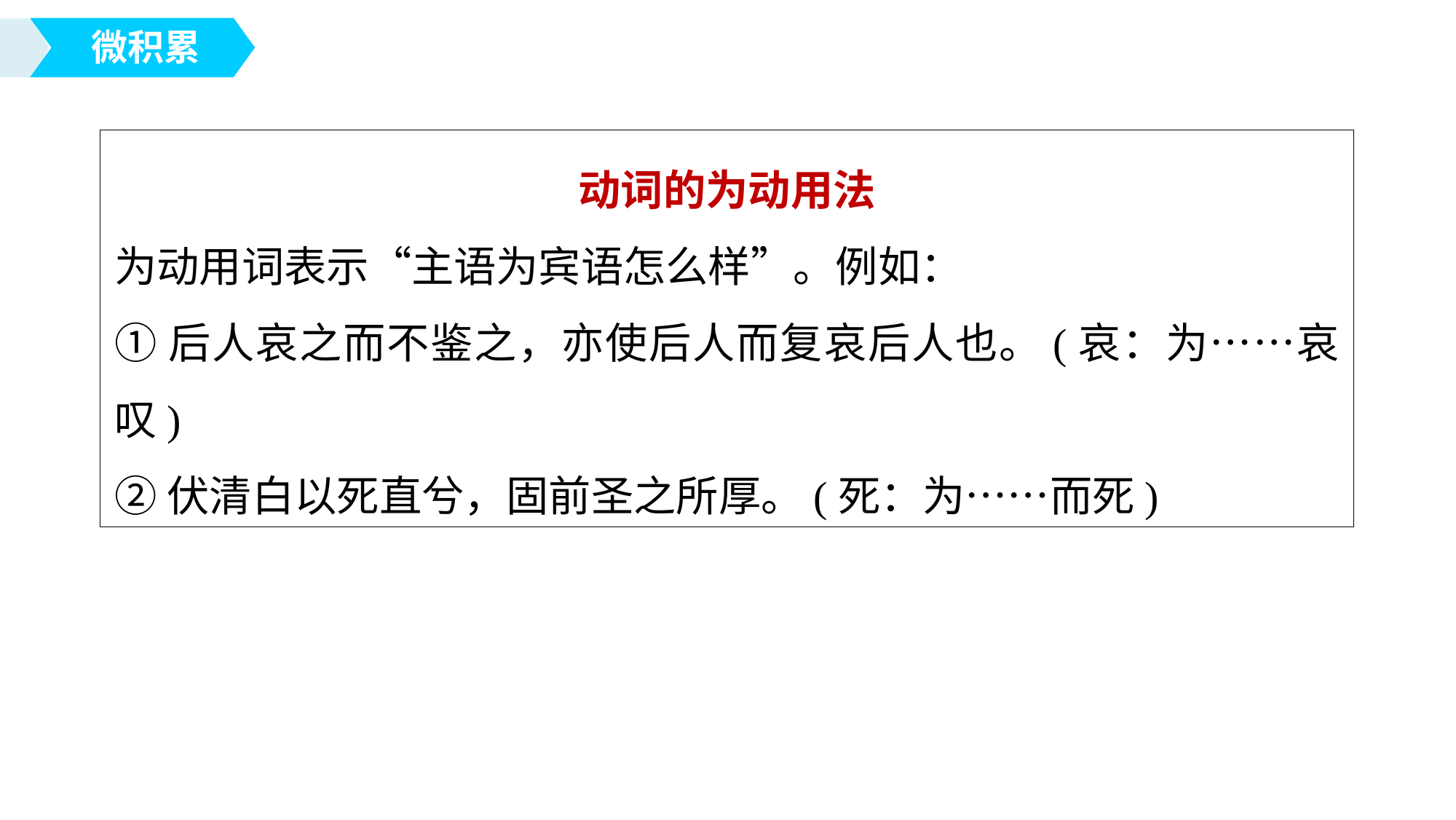

微积累

动词的为动用法
为动用词表示“主语为宾语怎么样”。例如：
①后人哀之而不鉴之，亦使后人而复哀后人也。(哀：为……哀叹)
②伏清白以死直兮，固前圣之所厚。(死：为……而死)